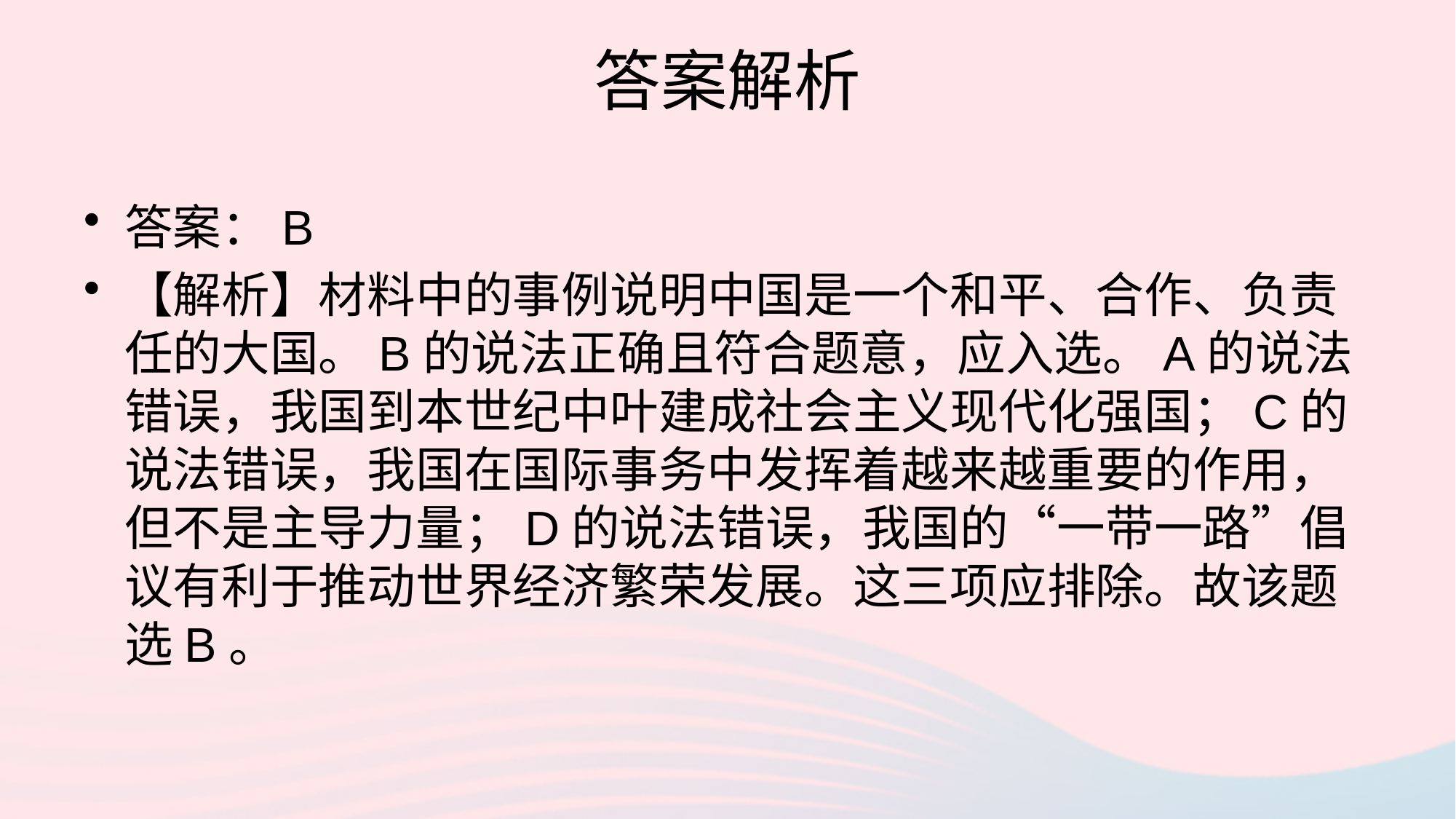

# 答案解析
答案：B
【解析】材料中的事例说明中国是一个和平、合作、负责任的大国。B的说法正确且符合题意，应入选。A的说法错误，我国到本世纪中叶建成社会主义现代化强国；C的说法错误，我国在国际事务中发挥着越来越重要的作用，但不是主导力量；D的说法错误，我国的“一带一路”倡议有利于推动世界经济繁荣发展。这三项应排除。故该题选B。